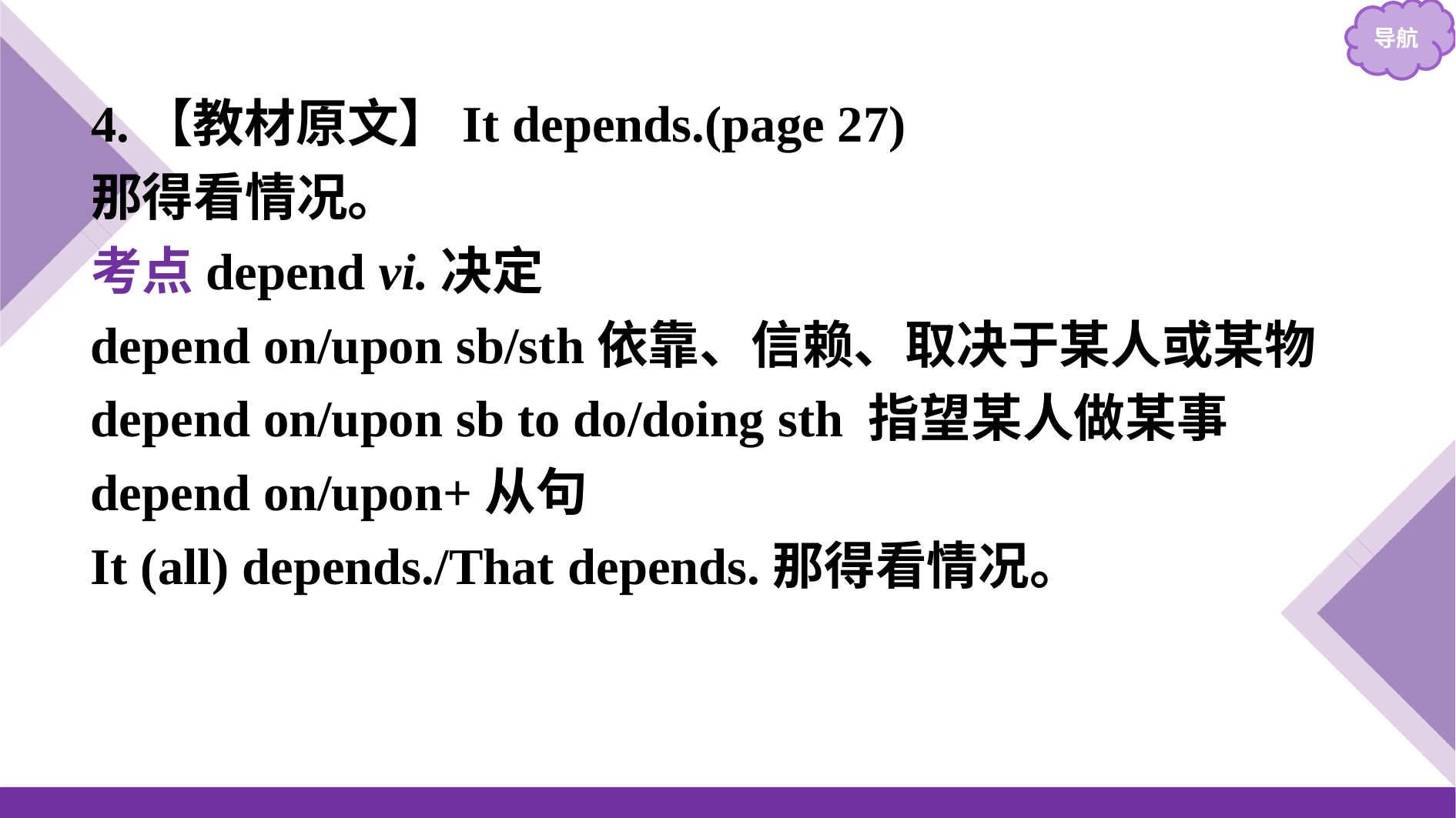

4.【教材原文】It depends.(page 27)
那得看情况。
考点depend vi.决定
depend on/upon sb/sth依靠、信赖、取决于某人或某物
depend on/upon sb to do/doing sth 指望某人做某事
depend on/upon+从句
It (all) depends./That depends.那得看情况。